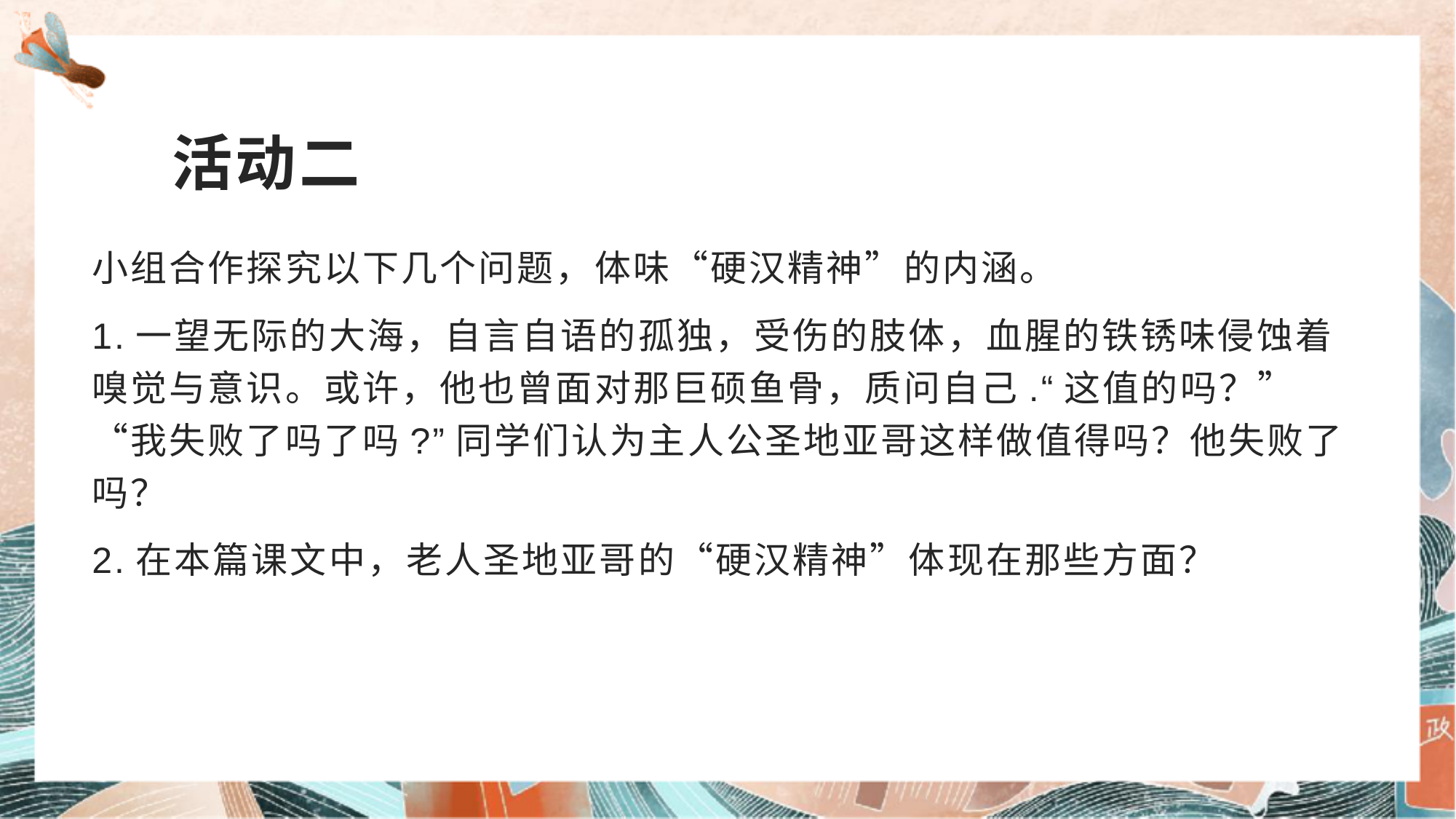

# 活动二
小组合作探究以下几个问题，体味“硬汉精神”的内涵。
1.一望无际的大海，自言自语的孤独，受伤的肢体，血腥的铁锈味侵蚀着嗅觉与意识。或许，他也曾面对那巨硕鱼骨，质问自己.“这值的吗？”“我失败了吗了吗?”同学们认为主人公圣地亚哥这样做值得吗？他失败了吗？
2.在本篇课文中，老人圣地亚哥的“硬汉精神”体现在那些方面？